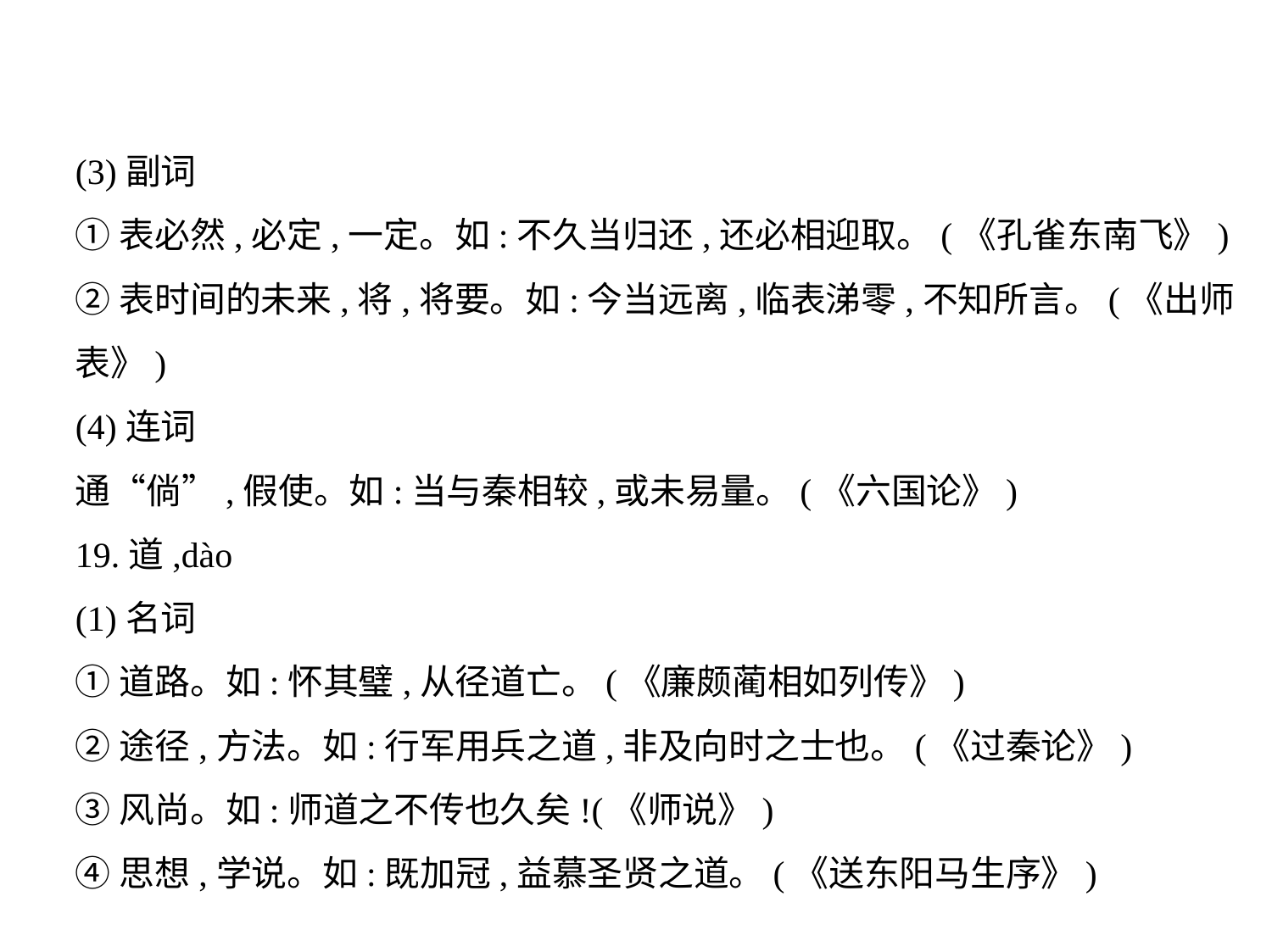

(3)副词
①表必然,必定,一定。如:不久当归还,还必相迎取。(《孔雀东南飞》)
②表时间的未来,将,将要。如:今当远离,临表涕零,不知所言。(《出师
表》)
(4)连词
通“倘”,假使。如:当与秦相较,或未易量。(《六国论》)
19.道,dào
(1)名词
①道路。如:怀其璧,从径道亡。(《廉颇蔺相如列传》)
②途径,方法。如:行军用兵之道,非及向时之士也。(《过秦论》)
③风尚。如:师道之不传也久矣!(《师说》)
④思想,学说。如:既加冠,益慕圣贤之道。(《送东阳马生序》)